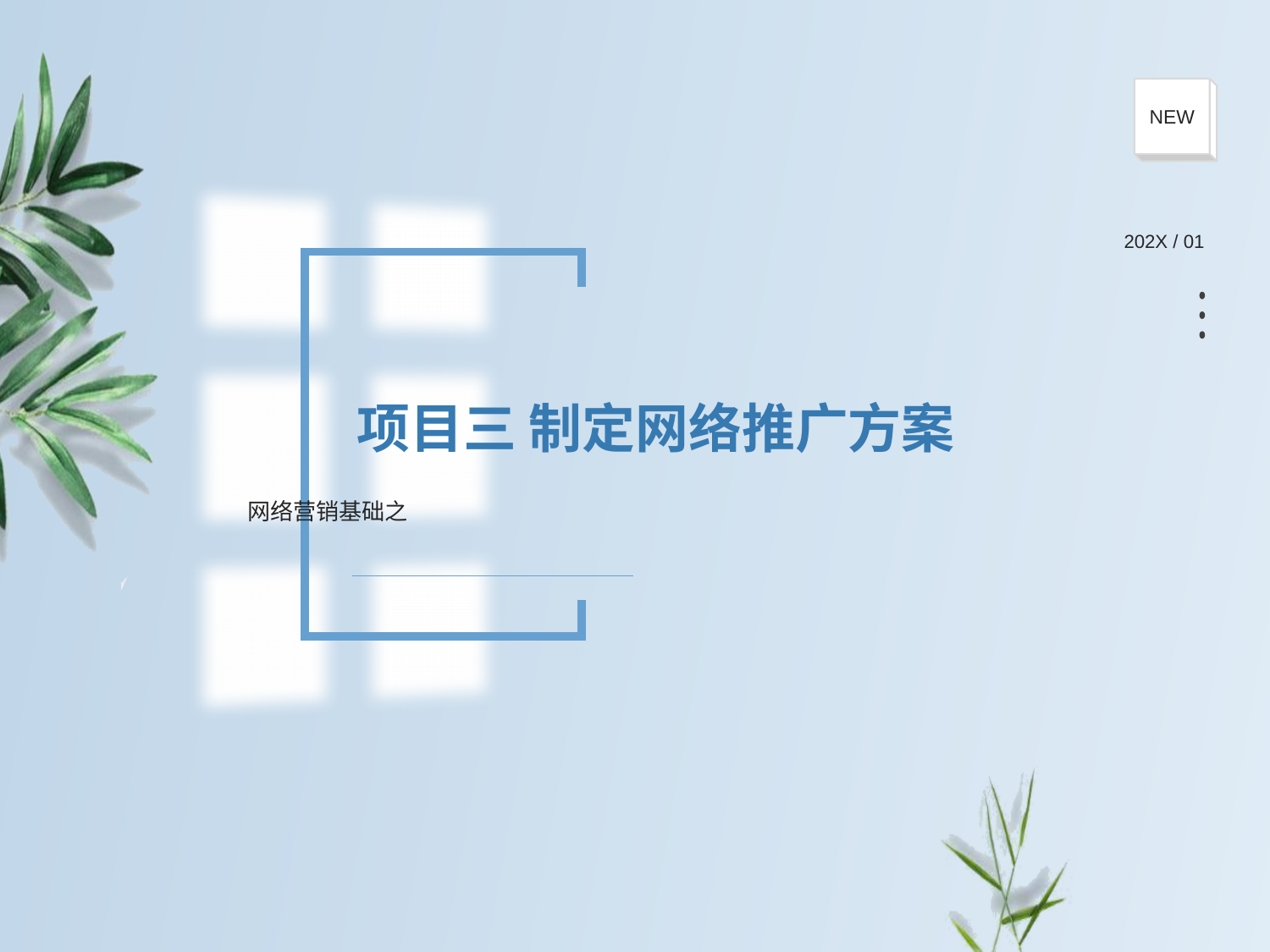

NEW
202X / 01
项目三 制定网络推广方案
网络营销基础之